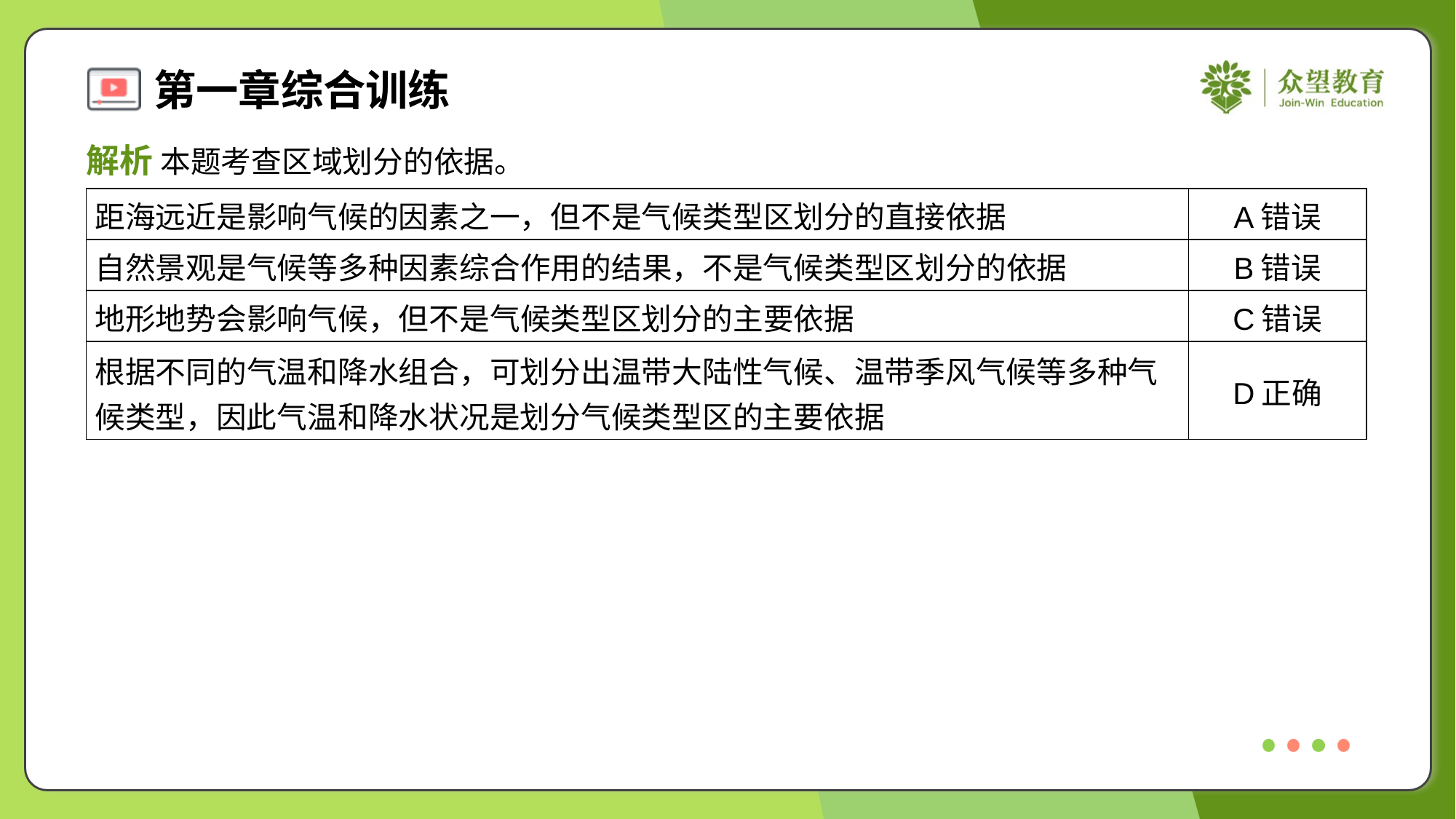

解析 本题考查区域划分的依据。
| 距海远近是影响气候的因素之一，但不是气候类型区划分的直接依据 | A错误 |
| --- | --- |
| 自然景观是气候等多种因素综合作用的结果，不是气候类型区划分的依据 | B错误 |
| 地形地势会影响气候，但不是气候类型区划分的主要依据 | C错误 |
| 根据不同的气温和降水组合，可划分出温带大陆性气候、温带季风气候等多种气 候类型，因此气温和降水状况是划分气候类型区的主要依据 | D正确 |